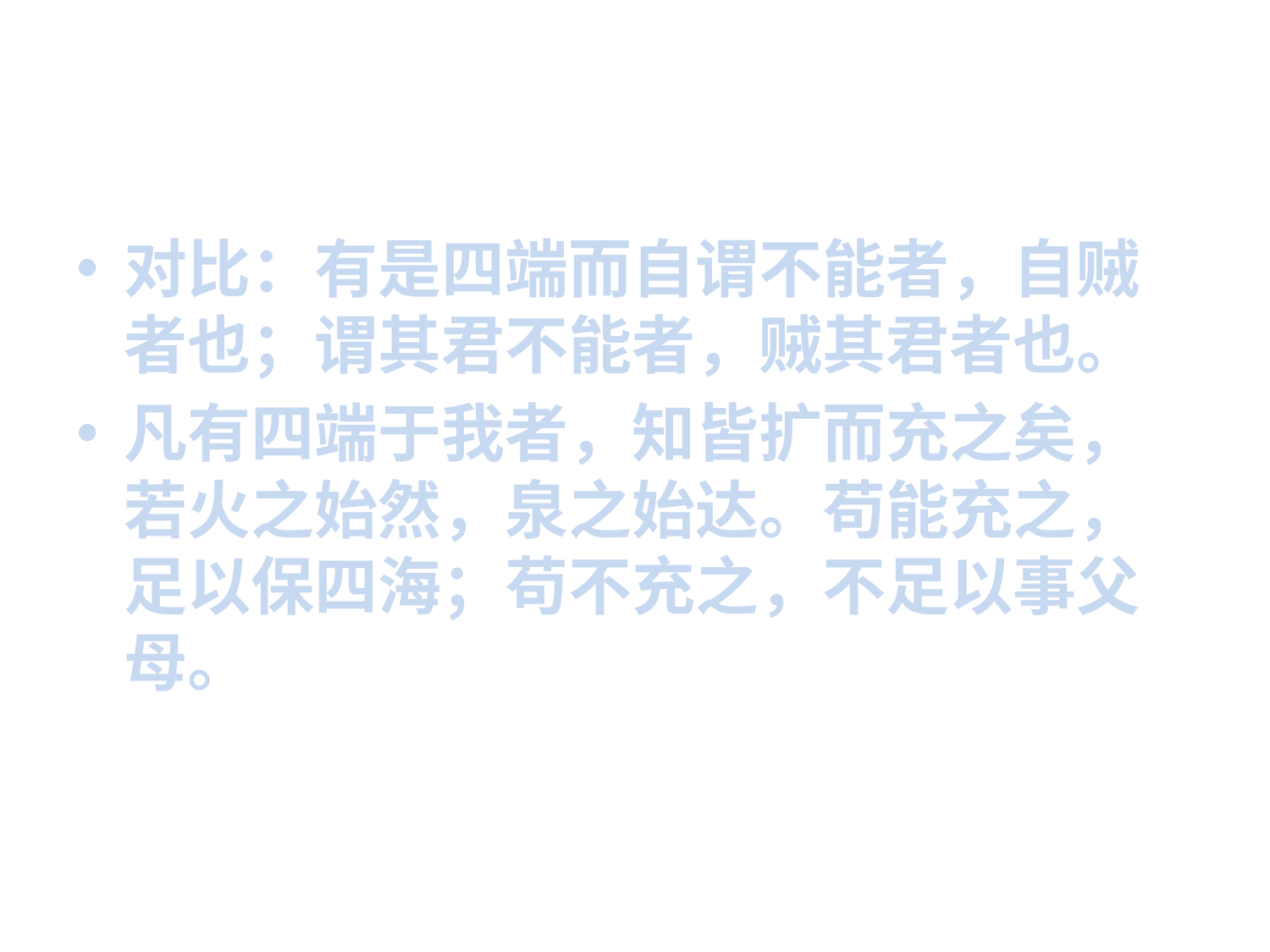

对比：有是四端而自谓不能者，自贼者也；谓其君不能者，贼其君者也。
凡有四端于我者，知皆扩而充之矣，若火之始然，泉之始达。苟能充之，足以保四海；苟不充之，不足以事父母。